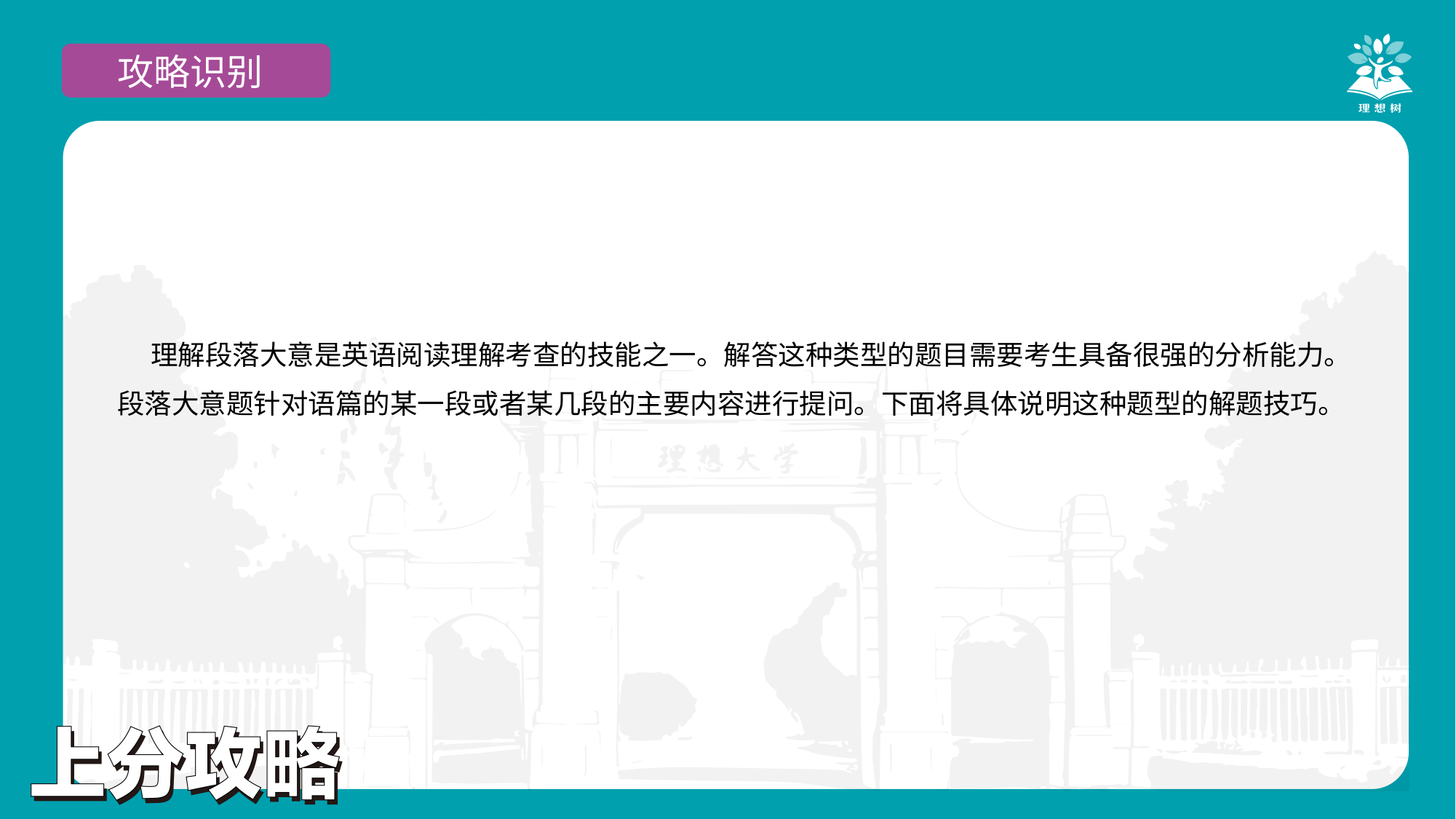

攻略识别
理解段落大意是英语阅读理解考查的技能之一。解答这种类型的题目需要考生具备很强的分析能力。段落大意题针对语篇的某一段或者某几段的主要内容进行提问。下面将具体说明这种题型的解题技巧。